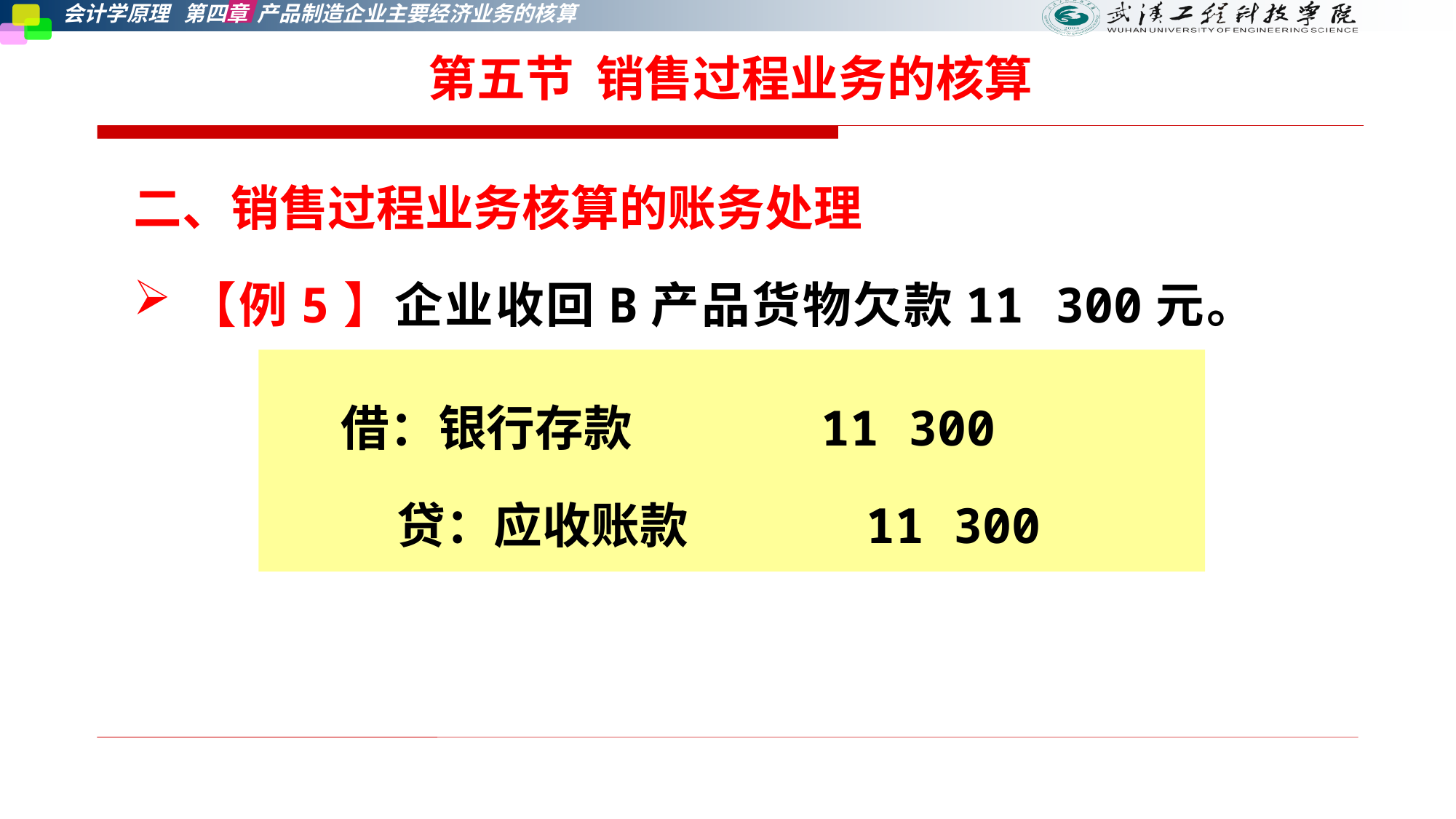

第五节  销售过程业务的核算
二、销售过程业务核算的账务处理
【例5】企业收回B产品货物欠款11 300元。
借：银行存款                11 300
    贷：应收账款               11 300